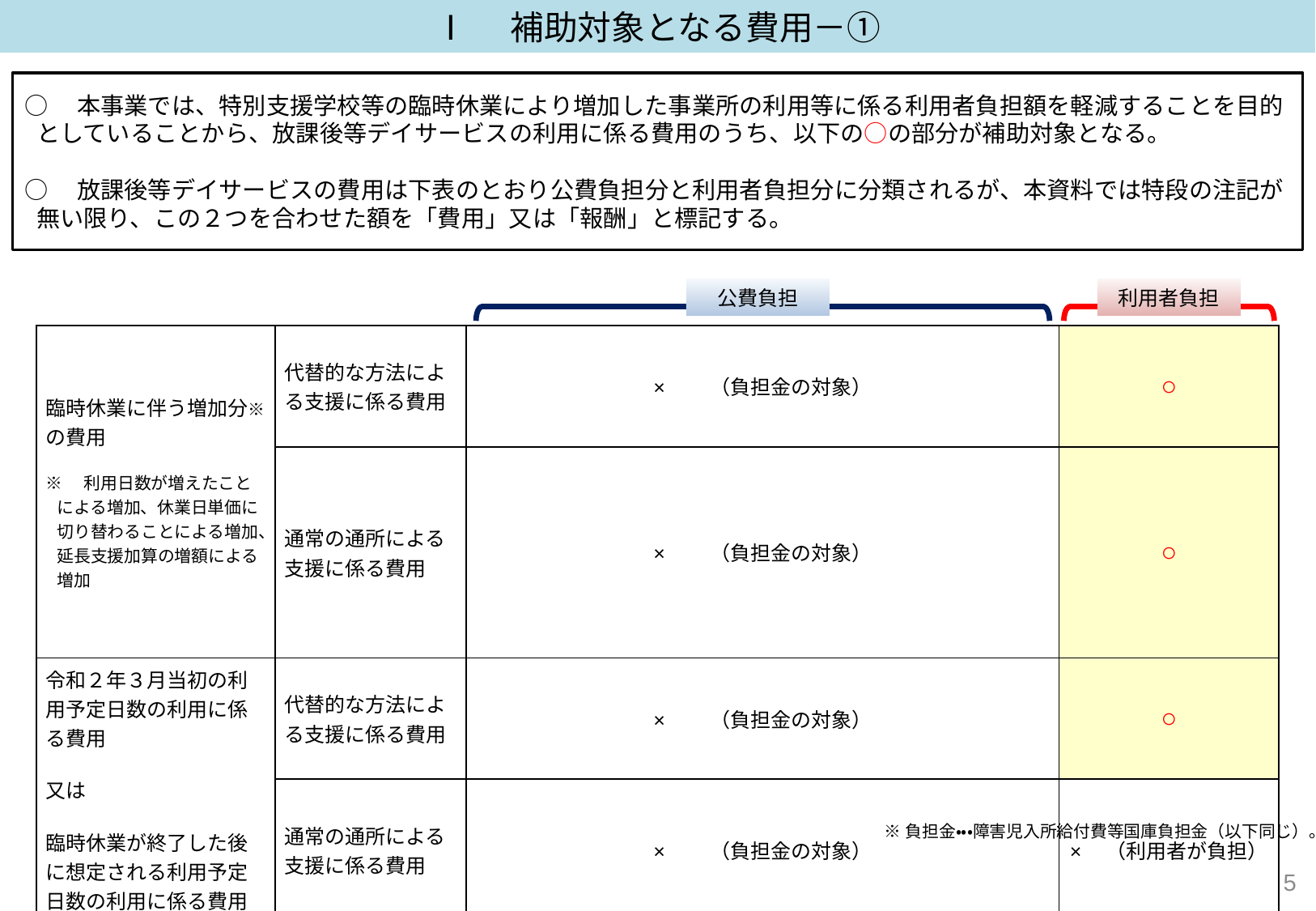

Ⅰ　補助対象となる費用－①

○　本事業では、特別支援学校等の臨時休業により増加した事業所の利用等に係る利用者負担額を軽減することを目的としていることから、放課後等デイサービスの利用に係る費用のうち、以下の○の部分が補助対象となる。

○　放課後等デイサービスの費用は下表のとおり公費負担分と利用者負担分に分類されるが、本資料では特段の注記が無い限り、この２つを合わせた額を「費用」又は「報酬」と標記する。

利用者負担
公費負担
| 臨時休業に伴う増加分※の費用 ※　利用日数が増えたことによる増加、休業日単価に切り替わることによる増加、延長支援加算の増額による増加 | 代替的な方法による支援に係る費用 | ×　　（負担金の対象） | ○ |
| --- | --- | --- | --- |
|  | 通常の通所による支援に係る費用 | ×　　（負担金の対象） | ○ |
| 令和２年３月当初の利用予定日数の利用に係る費用 又は 臨時休業が終了した後に想定される利用予定日数の利用に係る費用 | 代替的な方法による支援に係る費用 | ×　　（負担金の対象） | ○ |
|  | 通常の通所による支援に係る費用 | ×　　（負担金の対象） | ×　（利用者が負担） |
※負担金・・・障害児入所給付費等国庫負担金（以下同じ）。
5